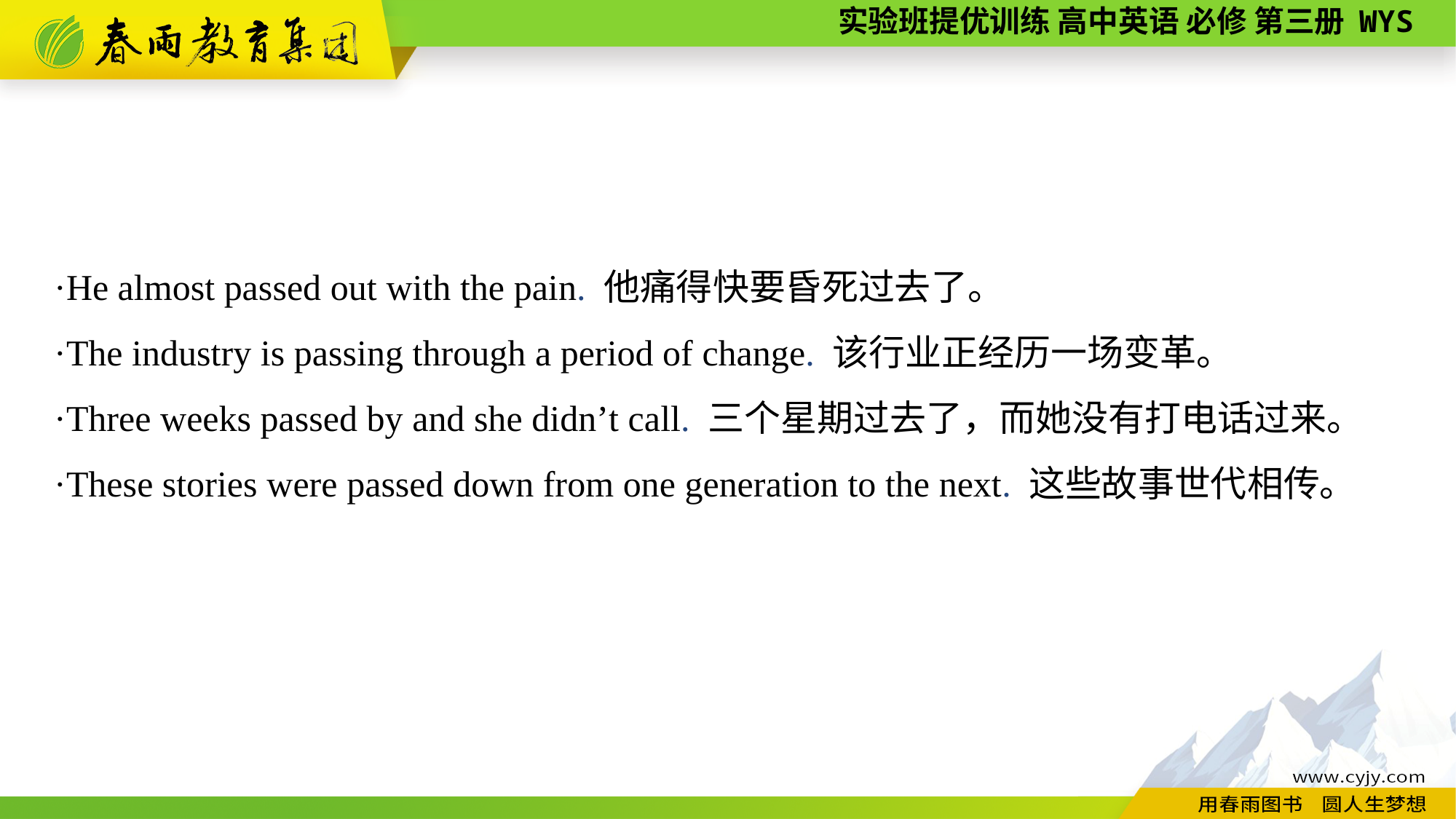

·He almost passed out with the pain. 他痛得快要昏死过去了。
·The industry is passing through a period of change. 该行业正经历一场变革。
·Three weeks passed by and she didn’t call. 三个星期过去了，而她没有打电话过来。
·These stories were passed down from one generation to the next. 这些故事世代相传。